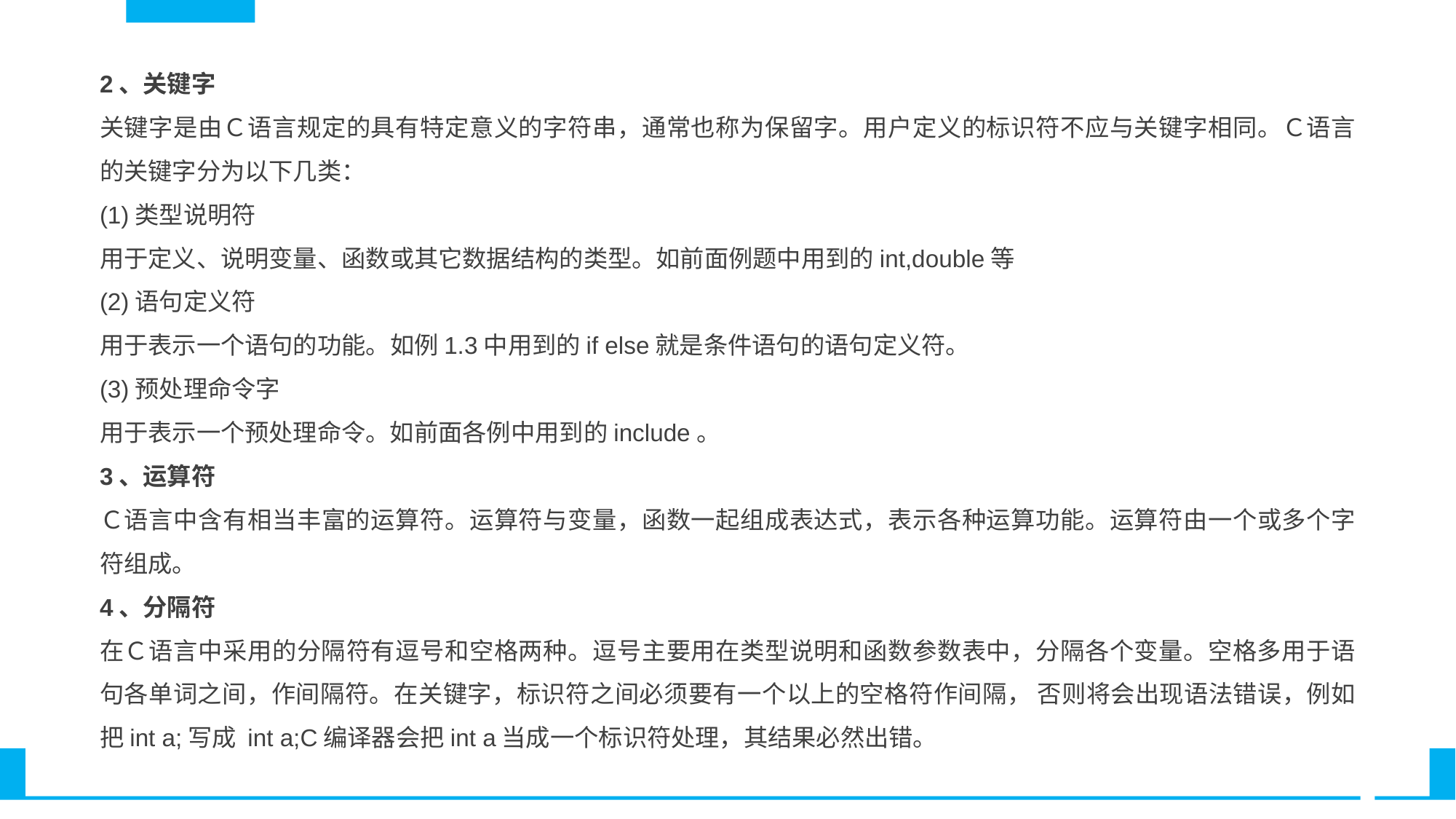

2、关键字
关键字是由Ｃ语言规定的具有特定意义的字符串，通常也称为保留字。用户定义的标识符不应与关键字相同。Ｃ语言的关键字分为以下几类：
(1)类型说明符
用于定义、说明变量、函数或其它数据结构的类型。如前面例题中用到的int,double等
(2)语句定义符
用于表示一个语句的功能。如例1.3中用到的if else就是条件语句的语句定义符。
(3)预处理命令字
用于表示一个预处理命令。如前面各例中用到的include。
3、运算符
Ｃ语言中含有相当丰富的运算符。运算符与变量，函数一起组成表达式，表示各种运算功能。运算符由一个或多个字符组成。
4、分隔符
在Ｃ语言中采用的分隔符有逗号和空格两种。逗号主要用在类型说明和函数参数表中，分隔各个变量。空格多用于语句各单词之间，作间隔符。在关键字，标识符之间必须要有一个以上的空格符作间隔， 否则将会出现语法错误，例如把int a;写成 int a;C编译器会把int a当成一个标识符处理，其结果必然出错。